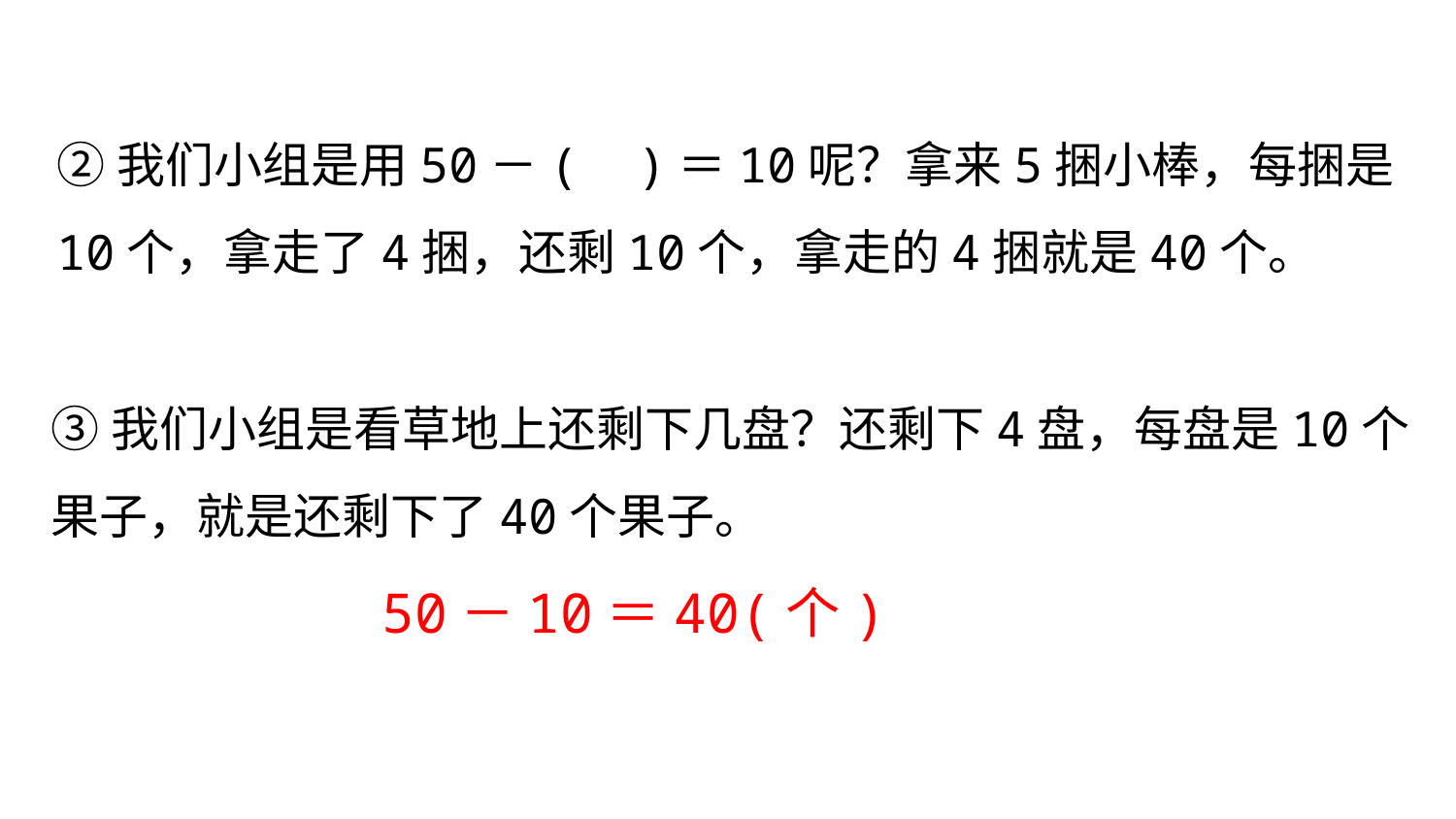

②我们小组是用50－(  )＝10呢？拿来5捆小棒，每捆是10个，拿走了4捆，还剩10个，拿走的4捆就是40个。
③我们小组是看草地上还剩下几盘？还剩下4盘，每盘是10个果子，就是还剩下了40个果子。
50－10＝40(个)